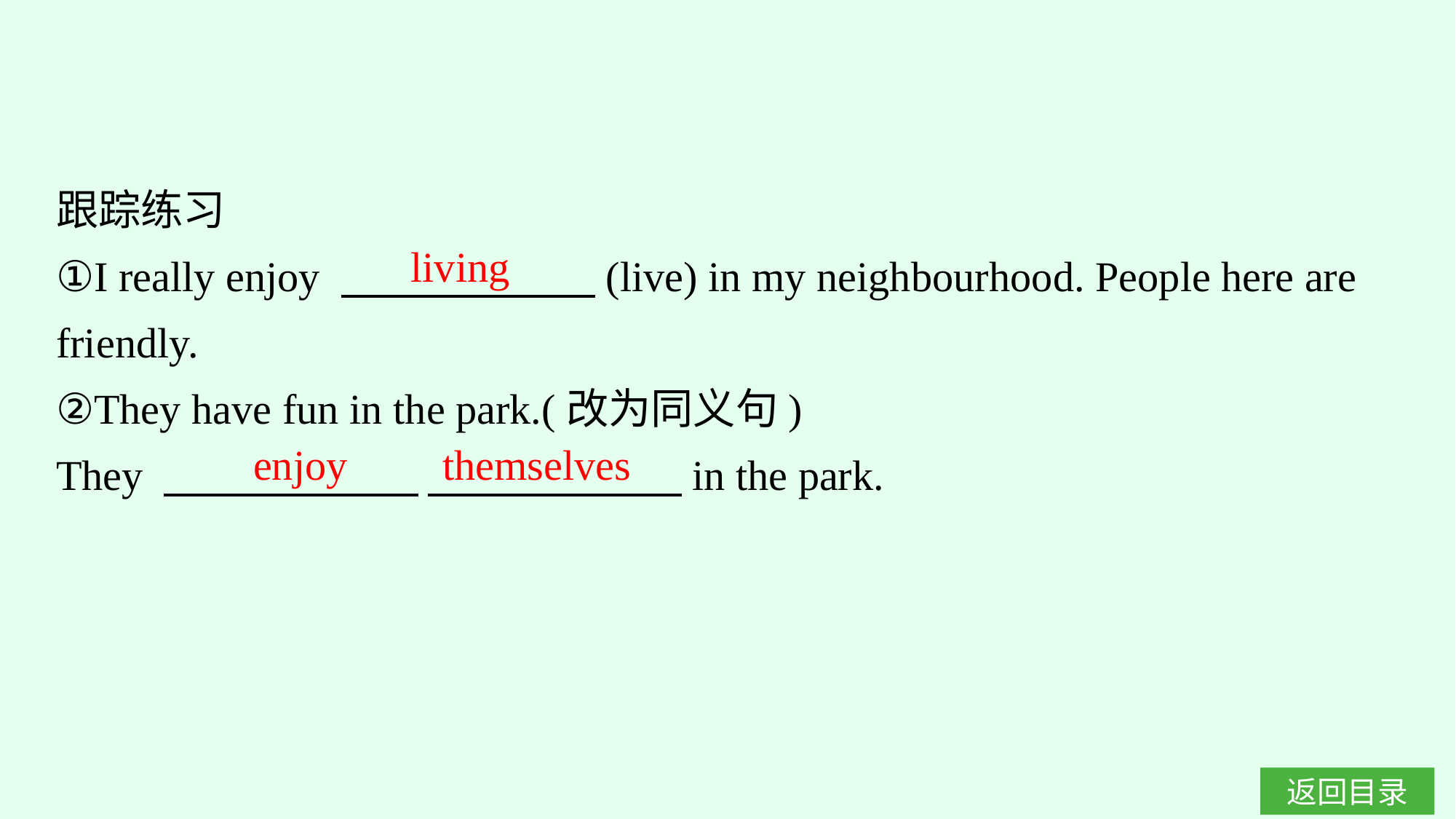

跟踪练习
①I really enjoy 　　　　　　(live) in my neighbourhood. People here are friendly.
②They have fun in the park.(改为同义句)
They 　　　　　　 　　　　　　in the park.
living
enjoy         themselves